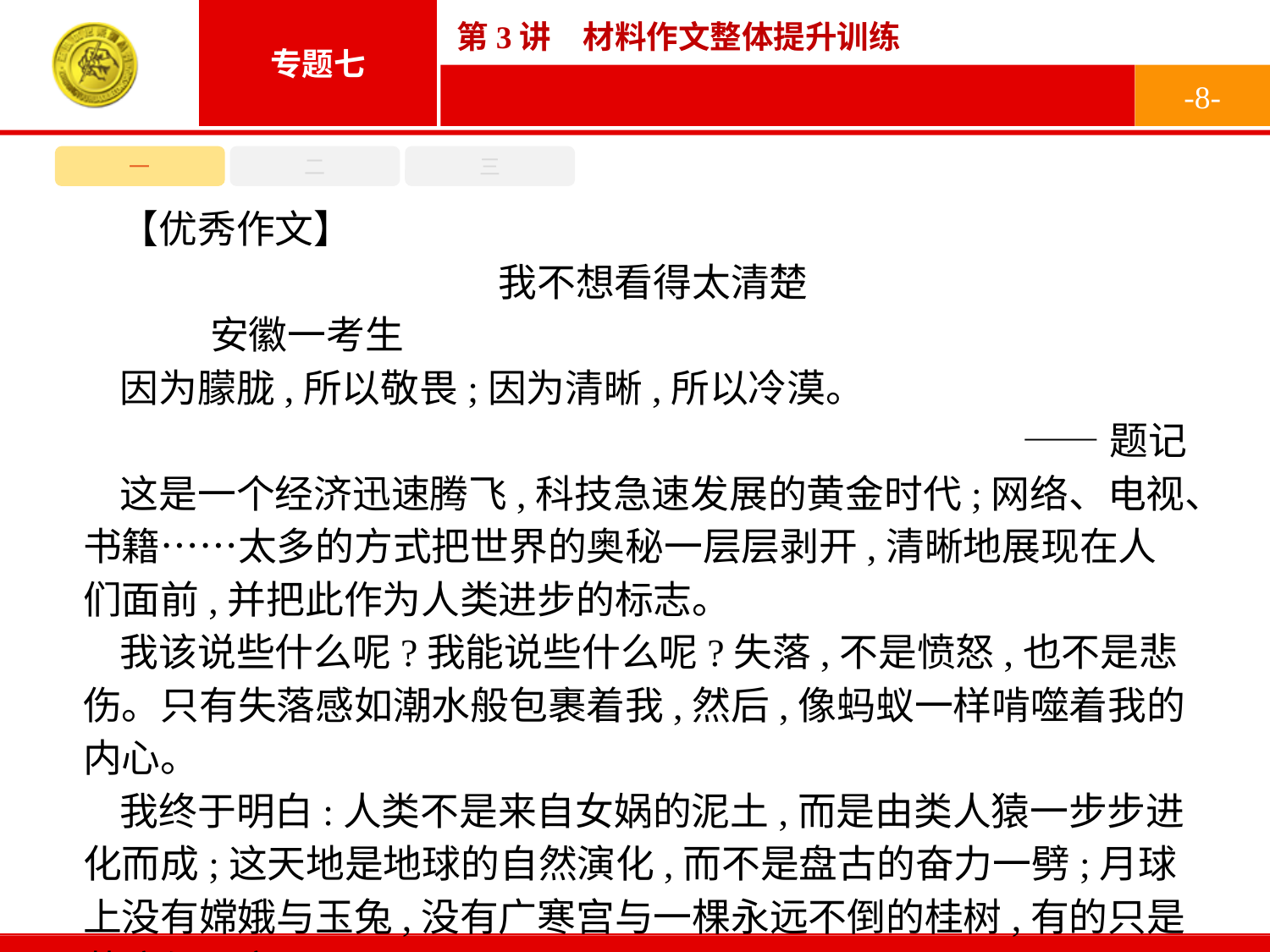

-8-
一
二
三
【优秀作文】
我不想看得太清楚
	安徽一考生
因为朦胧,所以敬畏;因为清晰,所以冷漠。
——题记
这是一个经济迅速腾飞,科技急速发展的黄金时代;网络、电视、书籍……太多的方式把世界的奥秘一层层剥开,清晰地展现在人们面前,并把此作为人类进步的标志。
我该说些什么呢?我能说些什么呢?失落,不是愤怒,也不是悲伤。只有失落感如潮水般包裹着我,然后,像蚂蚁一样啃噬着我的内心。
我终于明白:人类不是来自女娲的泥土,而是由类人猿一步步进化而成;这天地是地球的自然演化,而不是盘古的奋力一劈;月球上没有嫦娥与玉兔,没有广寒宫与一棵永远不倒的桂树,有的只是荒凉与死寂。